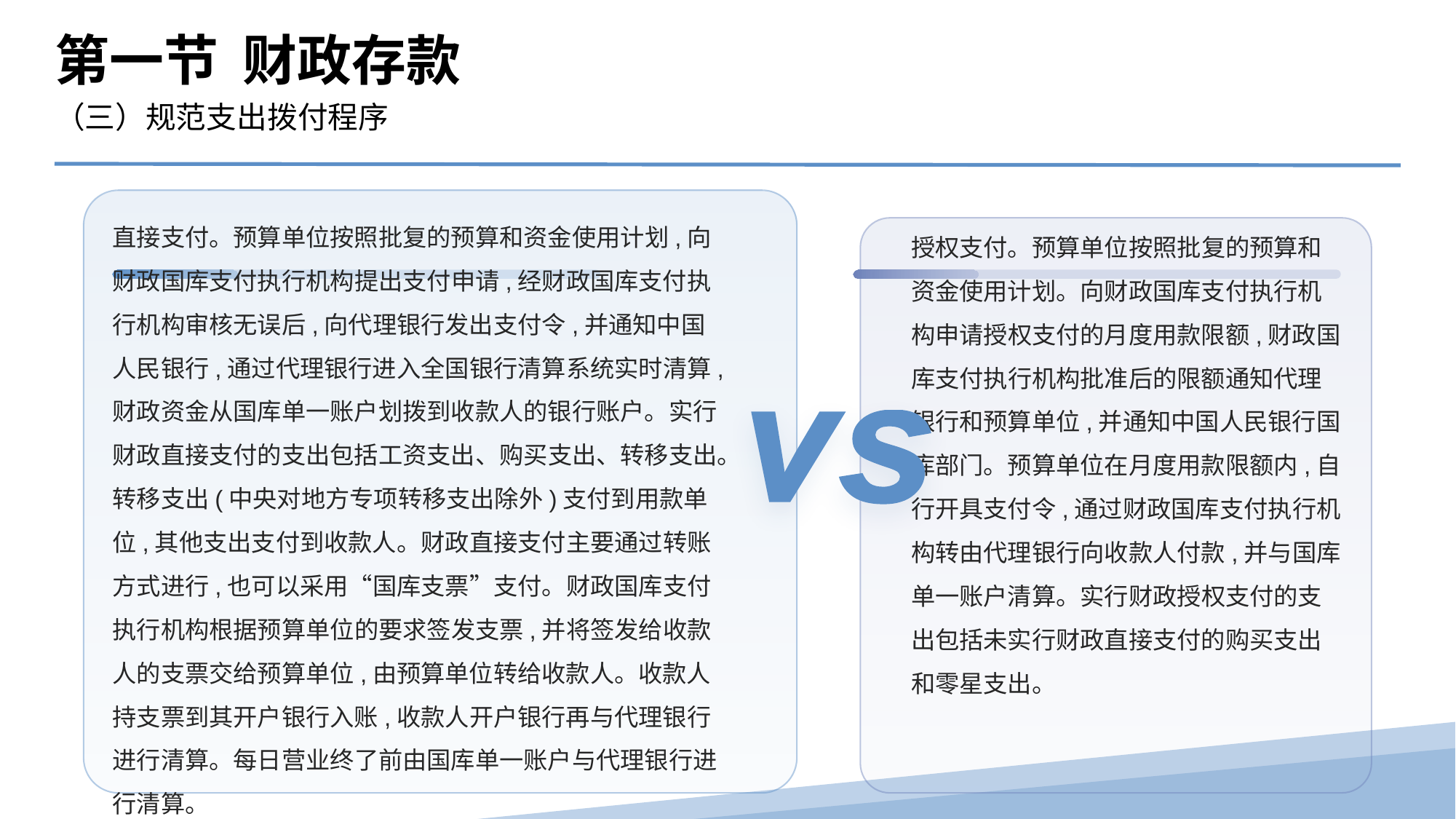

第一节  财政存款
（三）规范支出拨付程序

直接支付。预算单位按照批复的预算和资金使用计划,向财政国库支付执行机构提出支付申请,经财政国库支付执行机构审核无误后,向代理银行发出支付令,并通知中国人民银行,通过代理银行进入全国银行清算系统实时清算,财政资金从国库单一账户划拨到收款人的银行账户。实行财政直接支付的支出包括工资支出、购买支出、转移支出。转移支出(中央对地方专项转移支出除外)支付到用款单位,其他支出支付到收款人。财政直接支付主要通过转账方式进行,也可以采用“国库支票”支付。财政国库支付执行机构根据预算单位的要求签发支票,并将签发给收款人的支票交给预算单位,由预算单位转给收款人。收款人持支票到其开户银行入账,收款人开户银行再与代理银行进行清算。每日营业终了前由国库单一账户与代理银行进行清算。

授权支付。预算单位按照批复的预算和资金使用计划。向财政国库支付执行机构申请授权支付的月度用款限额,财政国库支付执行机构批准后的限额通知代理银行和预算单位,并通知中国人民银行国库部门。预算单位在月度用款限额内,自行开具支付令,通过财政国库支付执行机构转由代理银行向收款人付款,并与国库单一账户清算。实行财政授权支付的支出包括未实行财政直接支付的购买支出和零星支出。